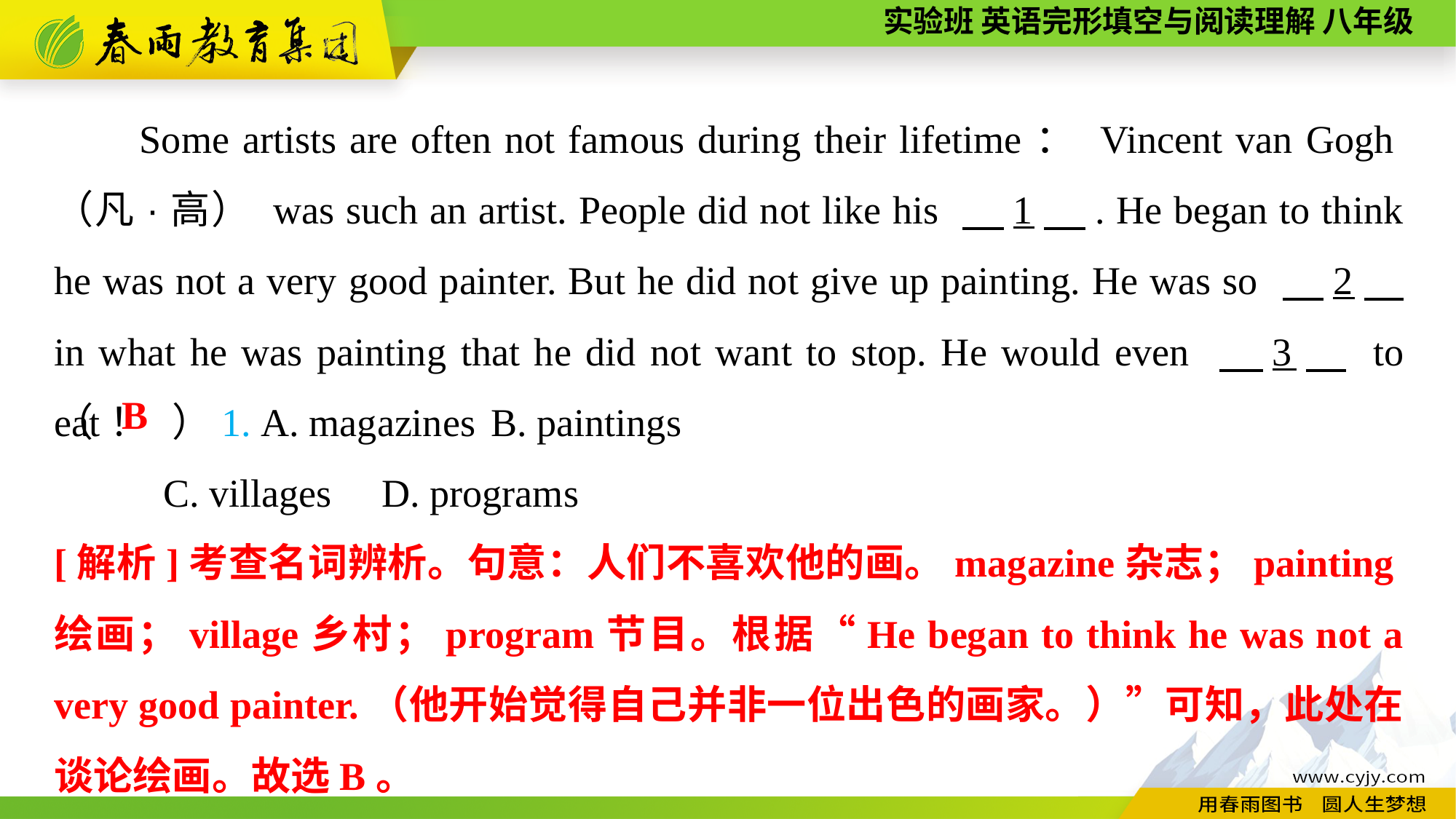

Some artists are often not famous during their lifetime： Vincent van Gogh（凡·高） was such an artist. People did not like his 　1　. He began to think he was not a very good painter. But he did not give up painting. He was so 　2　 in what he was painting that he did not want to stop. He would even 　3　 to eat！
（　　）1. A. magazines	B. paintings
	C. villages	D. programs
B
[解析]考查名词辨析。句意：人们不喜欢他的画。magazine杂志；painting绘画；village乡村；program节目。根据“He began to think he was not a very good painter.（他开始觉得自己并非一位出色的画家。）”可知，此处在谈论绘画。故选B。